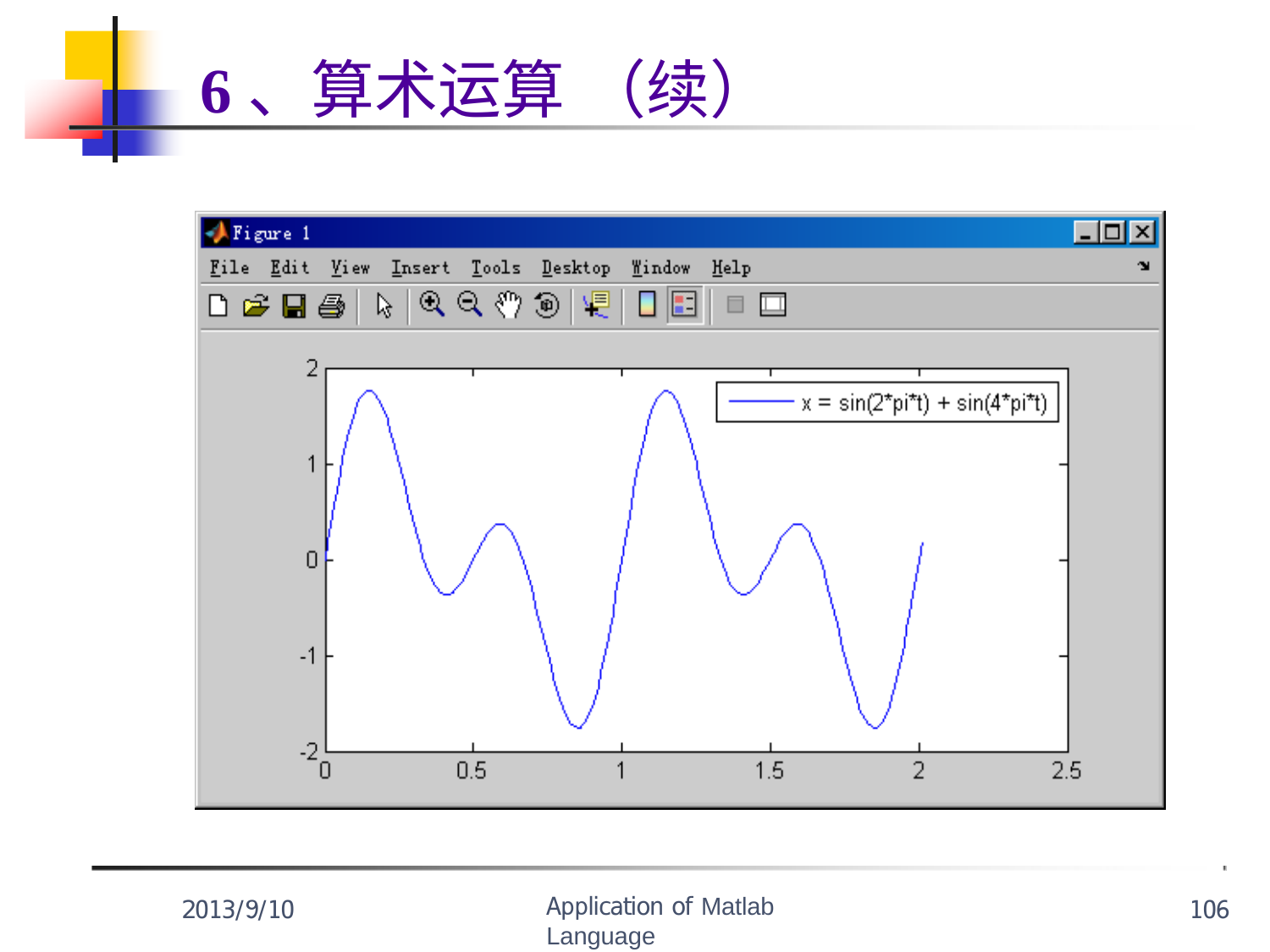

6、算术运算	（续）

Application of Matlab Language
2013/9/10
106